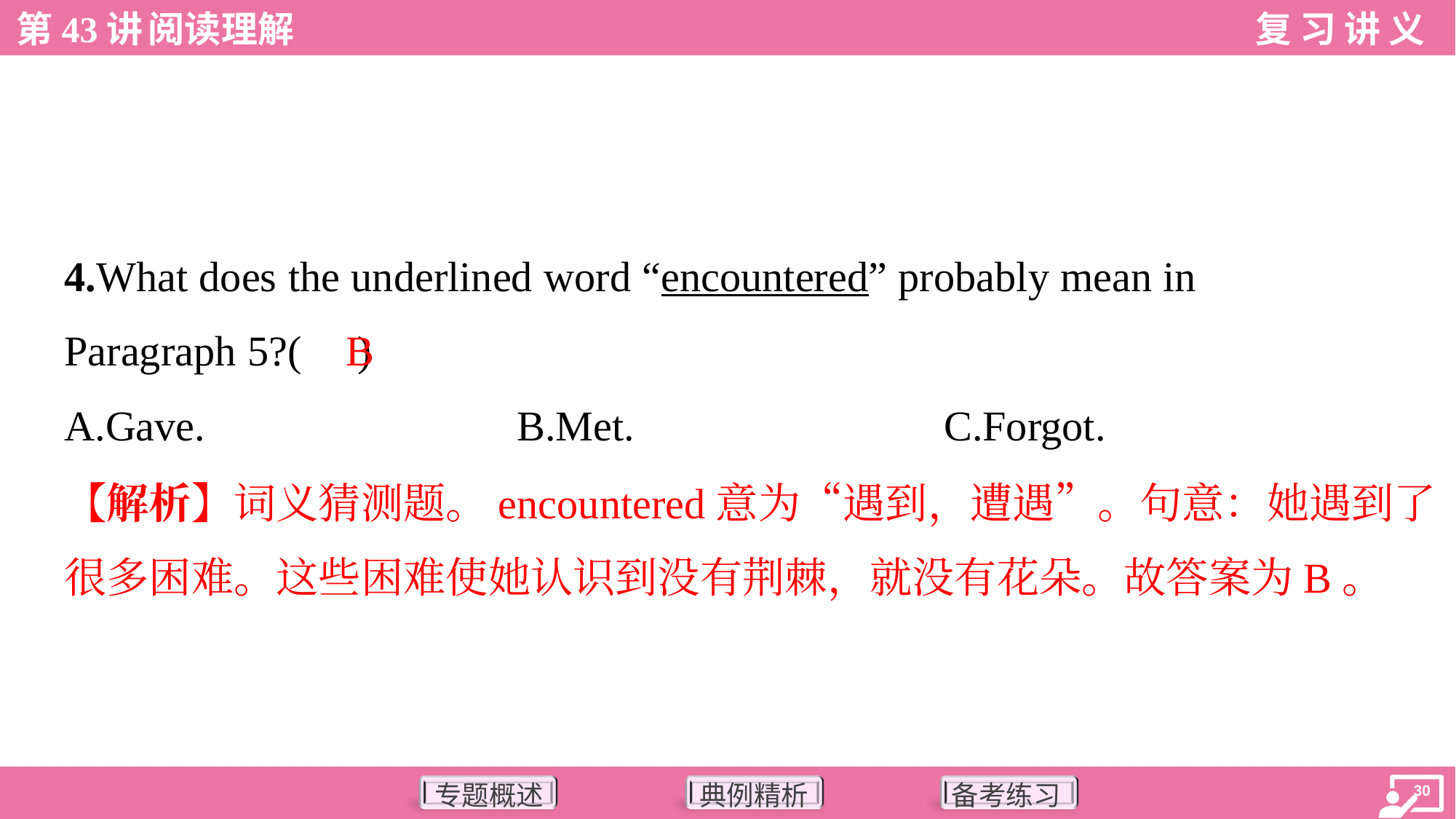

4.What does the underlined word “encountered” probably mean in
Paragraph 5?(     )
B
A.Gave.	B.Met.	C.Forgot.
【解析】词义猜测题。encountered意为“遇到，遭遇”。句意：她遇到了
很多困难。这些困难使她认识到没有荆棘，就没有花朵。故答案为B。